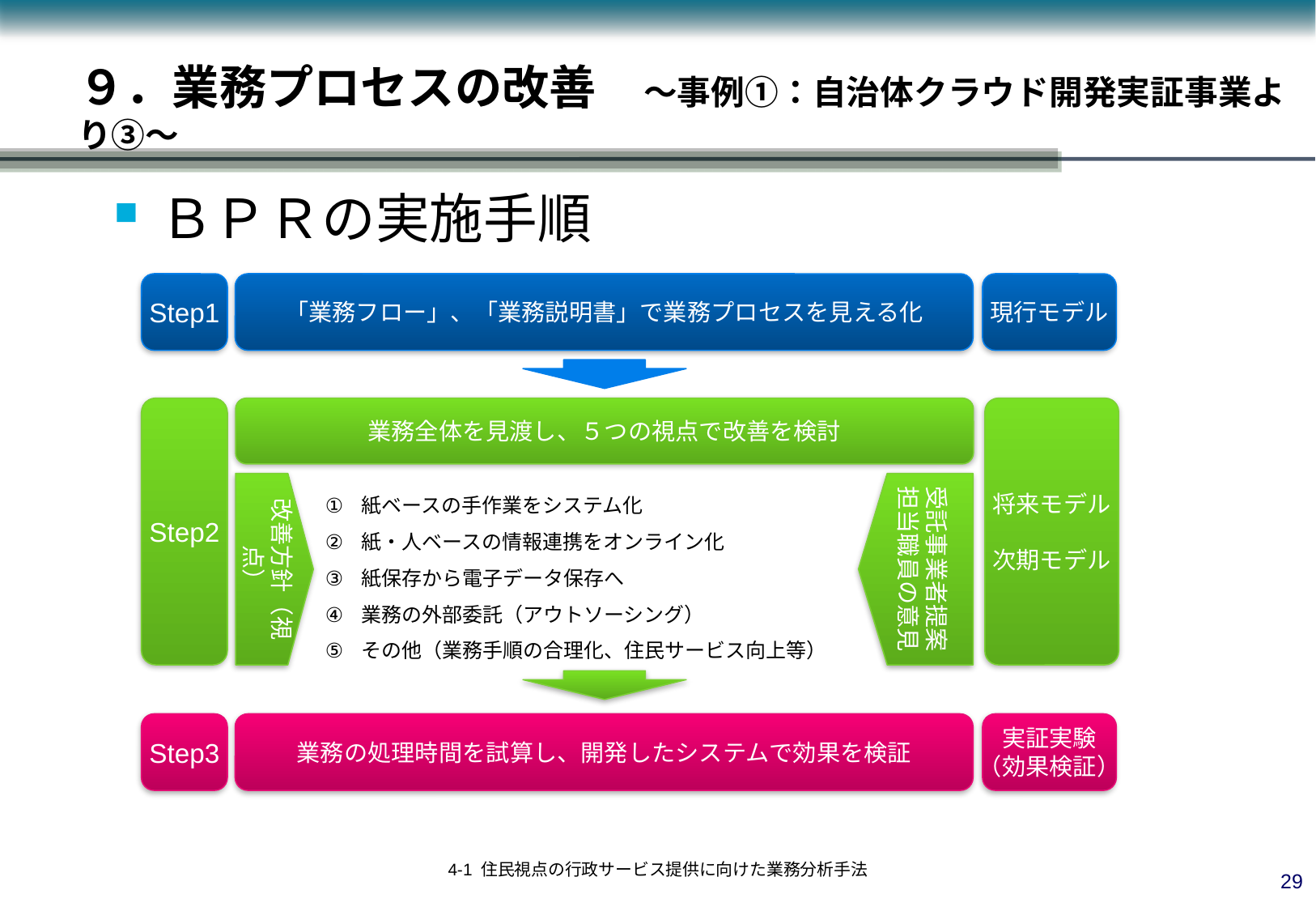

９．業務プロセスの改善　～事例①：自治体クラウド開発実証事業より③～
ＢＰＲの実施手順
Step1
「業務フロー」、「業務説明書」で業務プロセスを見える化
現行モデル

Step2
業務全体を見渡し、５つの視点で改善を検討
将来モデル

次期モデル
改善方針（視点）
受託事業者提案
担当職員の意見
紙ベースの手作業をシステム化
紙・人ベースの情報連携をオンライン化
紙保存から電子データ保存へ
業務の外部委託（アウトソーシング）
その他（業務手順の合理化、住民サービス向上等）

Step3
業務の処理時間を試算し、開発したシステムで効果を検証
実証実験
（効果検証）
29
4-1 住民視点の行政サービス提供に向けた業務分析手法